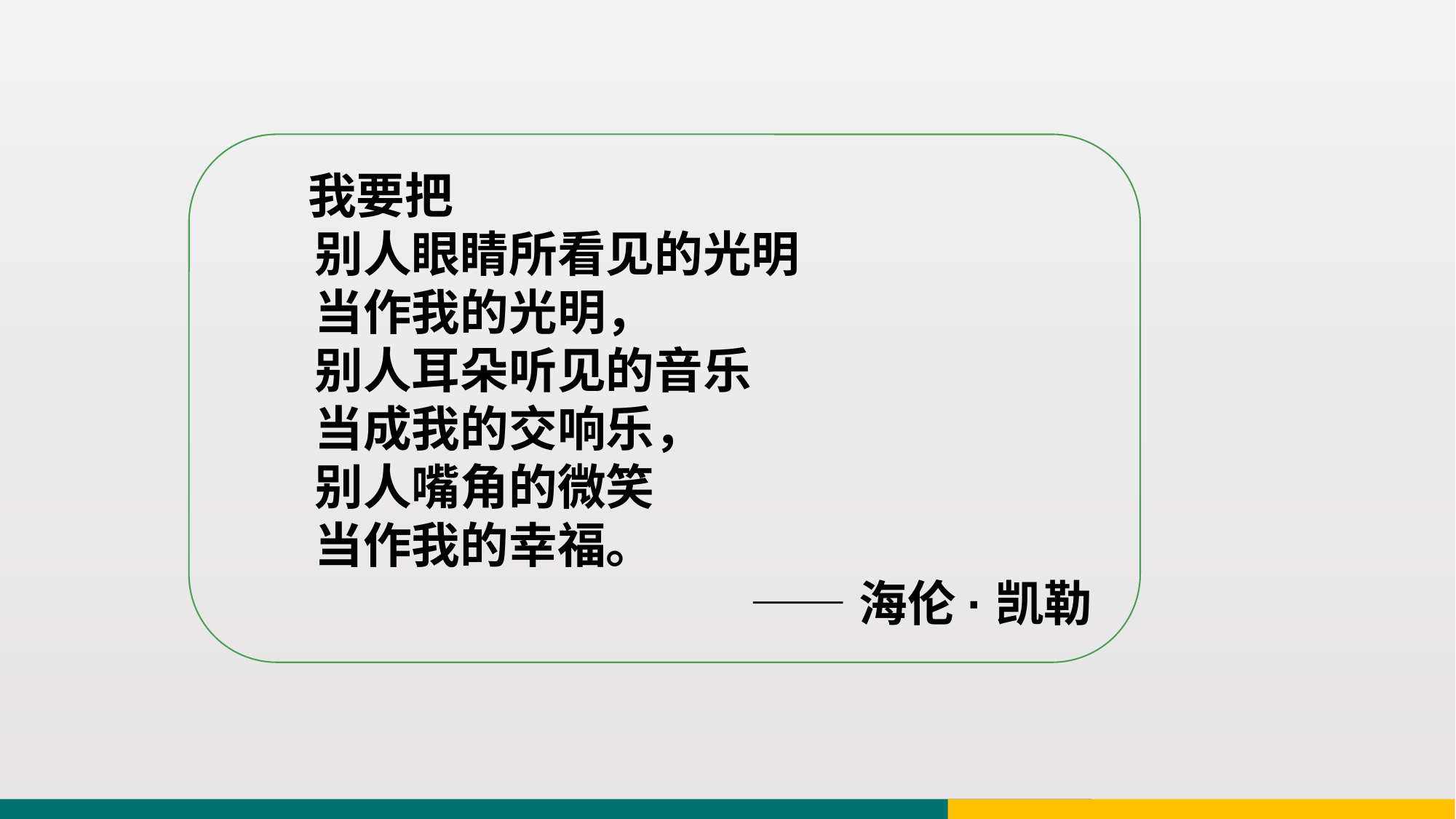

我要把
       别人眼睛所看见的光明
       当作我的光明，
       别人耳朵听见的音乐
       当成我的交响乐，
       别人嘴角的微笑
       当作我的幸福。
——海伦·凯勒